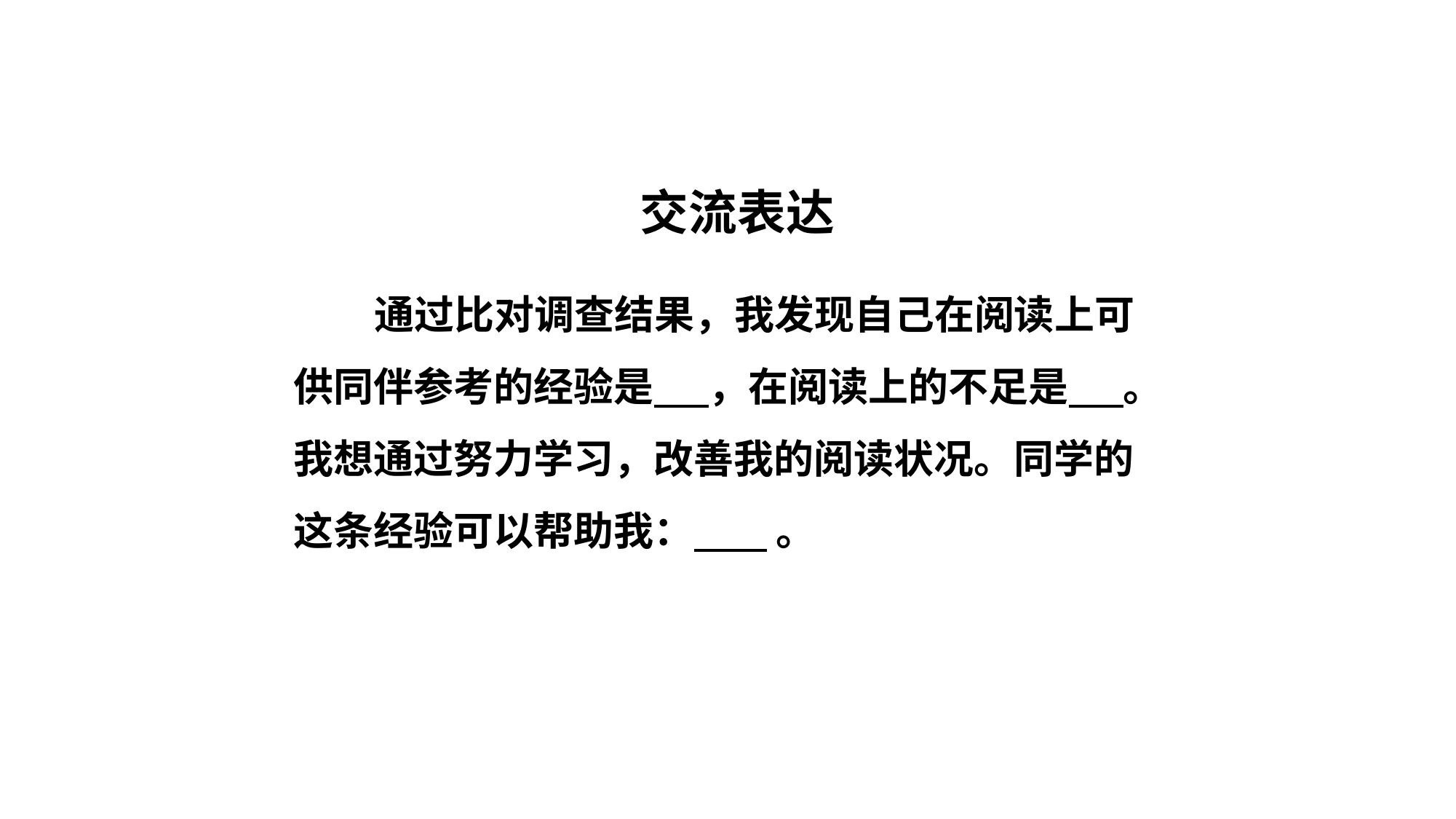

交流表达
          通过比对调查结果，我发现自己在阅读上可供同伴参考的经验是      ，在阅读上的不足是      。我想通过努力学习，改善我的阅读状况。同学的这条经验可以帮助我：         。